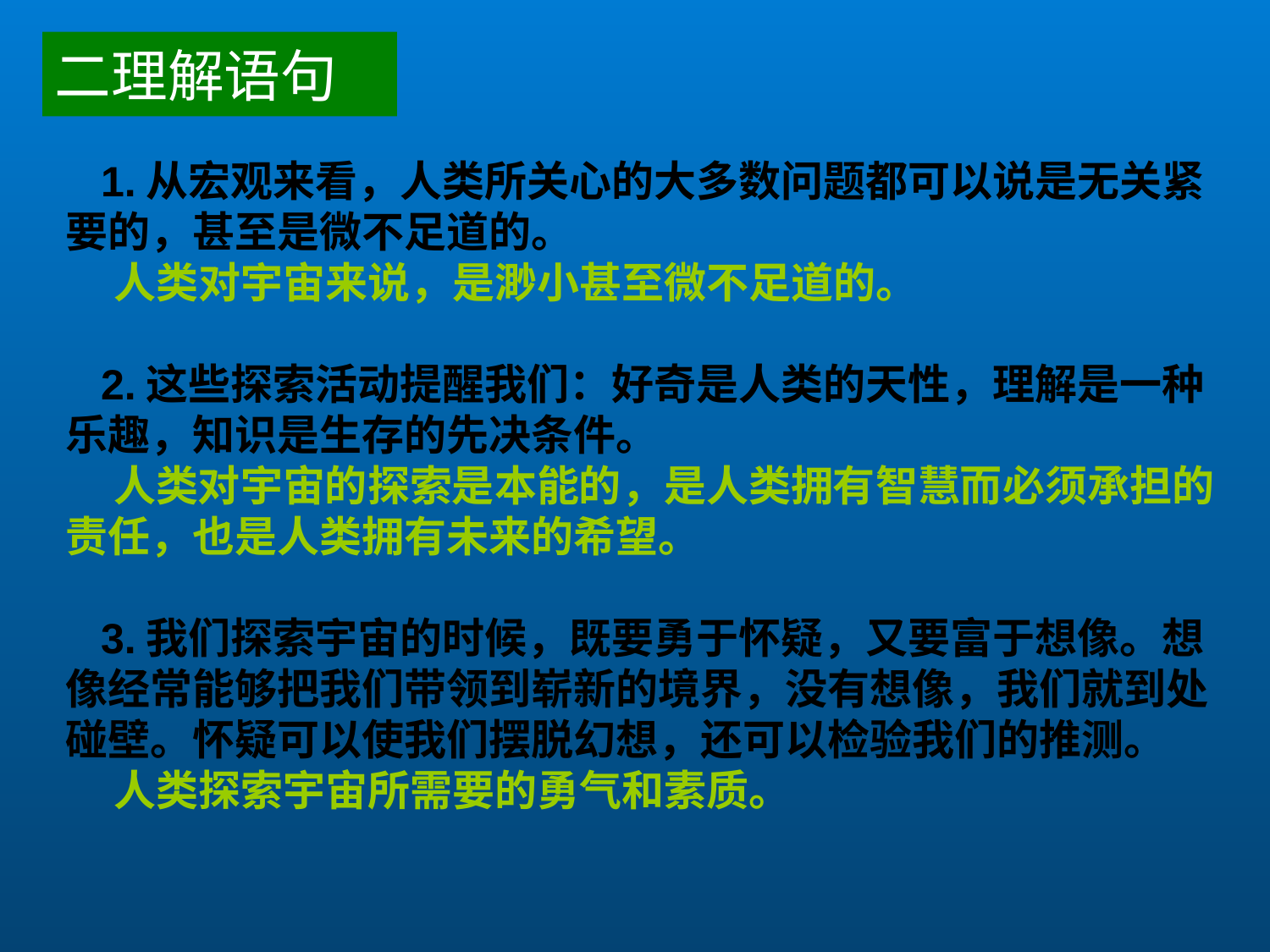

# 二理解语句
   1.从宏观来看，人类所关心的大多数问题都可以说是无关紧要的，甚至是微不足道的。
    人类对宇宙来说，是渺小甚至微不足道的。

   2.这些探索活动提醒我们：好奇是人类的天性，理解是一种乐趣，知识是生存的先决条件。
    人类对宇宙的探索是本能的，是人类拥有智慧而必须承担的责任，也是人类拥有未来的希望。

   3.我们探索宇宙的时候，既要勇于怀疑，又要富于想像。想像经常能够把我们带领到崭新的境界，没有想像，我们就到处碰壁。怀疑可以使我们摆脱幻想，还可以检验我们的推测。
    人类探索宇宙所需要的勇气和素质。